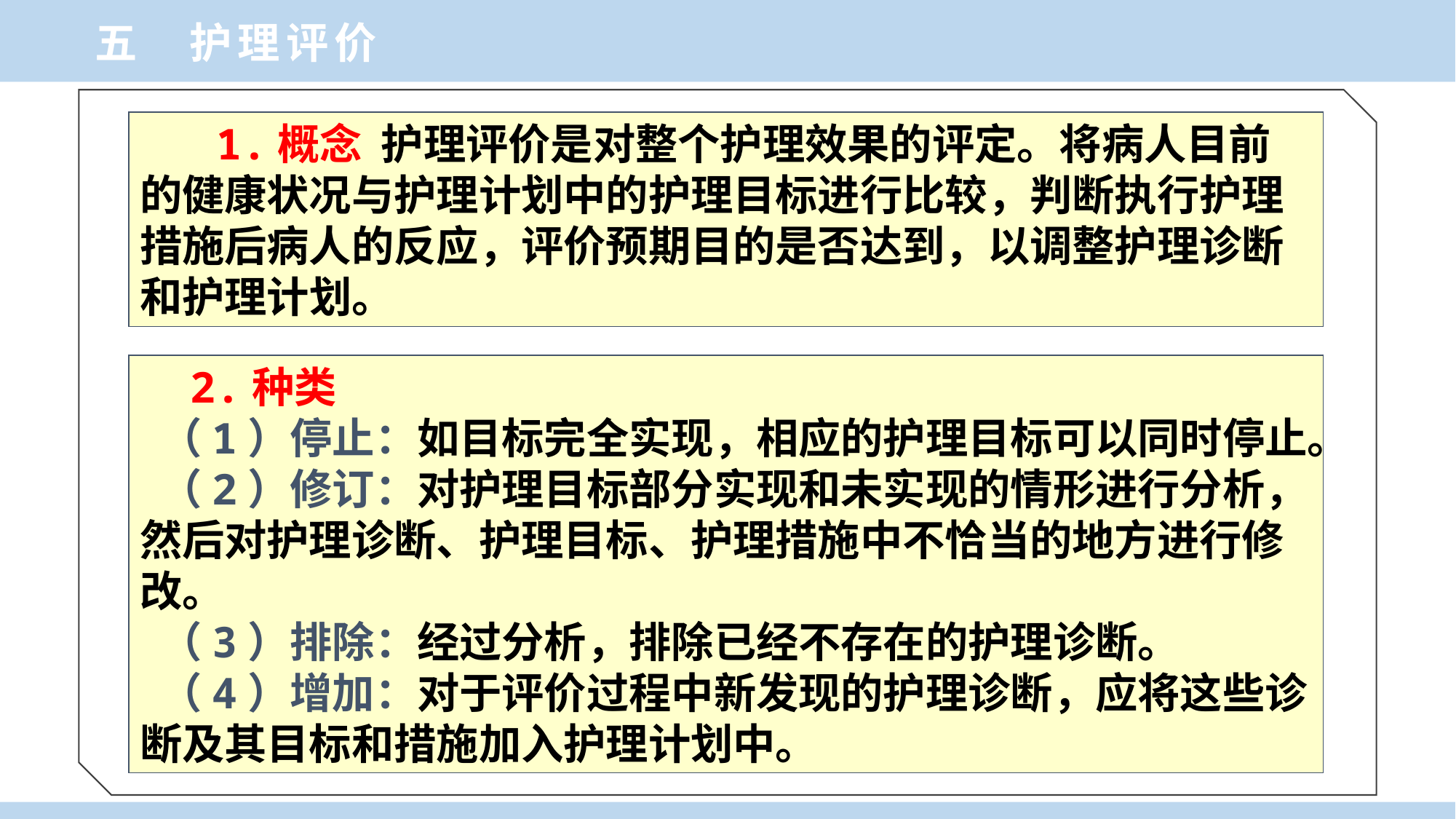

五   护理评价

   1.概念  护理评价是对整个护理效果的评定。将病人目前的健康状况与护理计划中的护理目标进行比较，判断执行护理措施后病人的反应，评价预期目的是否达到，以调整护理诊断和护理计划。
  2.种类
 （1）停止：如目标完全实现，相应的护理目标可以同时停止。
 （2）修订：对护理目标部分实现和未实现的情形进行分析，然后对护理诊断、护理目标、护理措施中不恰当的地方进行修改。
 （3）排除：经过分析，排除已经不存在的护理诊断。
 （4）增加：对于评价过程中新发现的护理诊断，应将这些诊断及其目标和措施加入护理计划中。